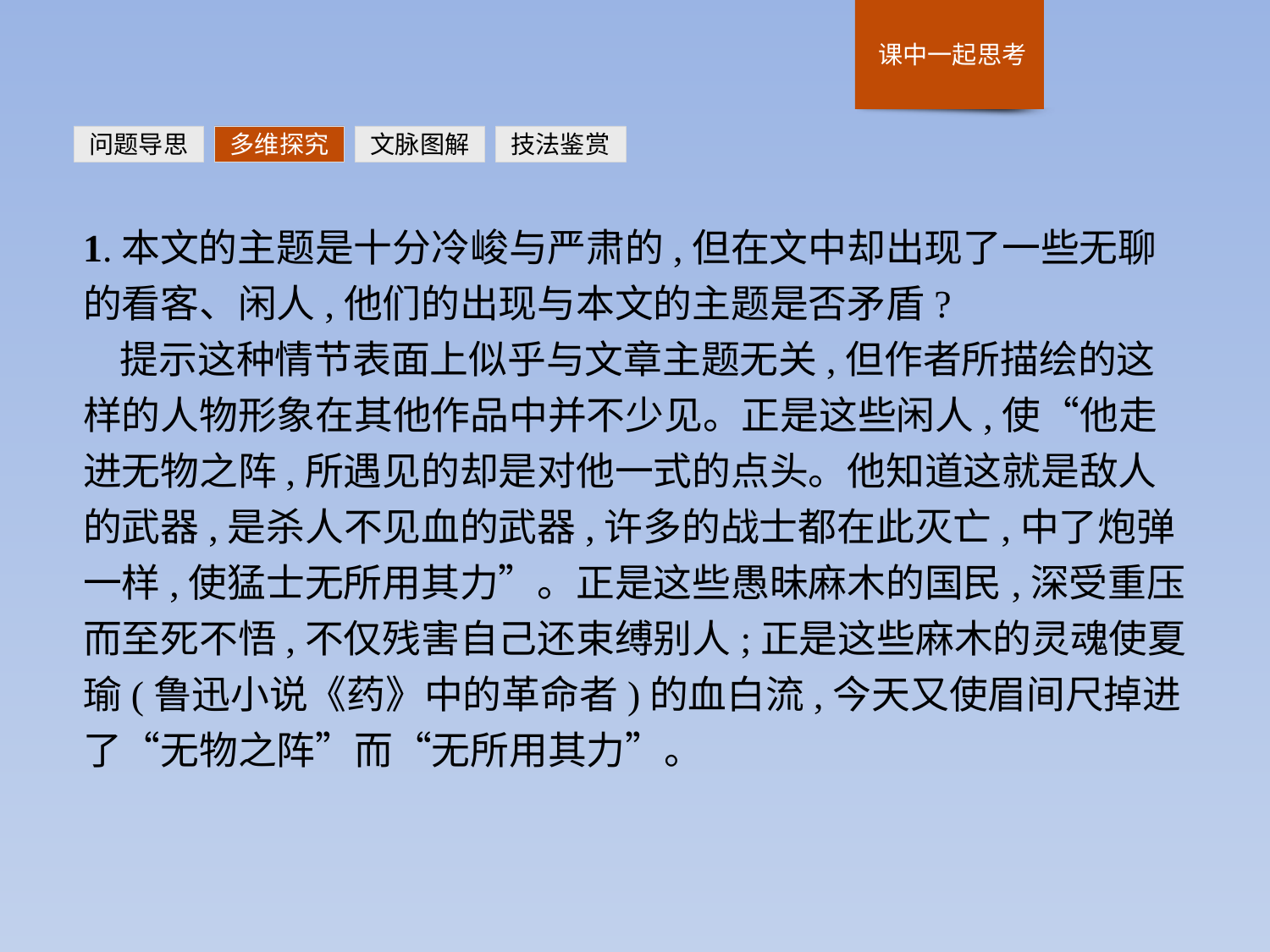

问题导思
多维探究
文脉图解
技法鉴赏
1.本文的主题是十分冷峻与严肃的,但在文中却出现了一些无聊的看客、闲人,他们的出现与本文的主题是否矛盾?
提示这种情节表面上似乎与文章主题无关,但作者所描绘的这样的人物形象在其他作品中并不少见。正是这些闲人,使“他走进无物之阵,所遇见的却是对他一式的点头。他知道这就是敌人的武器,是杀人不见血的武器,许多的战士都在此灭亡,中了炮弹一样,使猛士无所用其力”。正是这些愚昧麻木的国民,深受重压而至死不悟,不仅残害自己还束缚别人;正是这些麻木的灵魂使夏瑜(鲁迅小说《药》中的革命者)的血白流,今天又使眉间尺掉进了“无物之阵”而“无所用其力”。